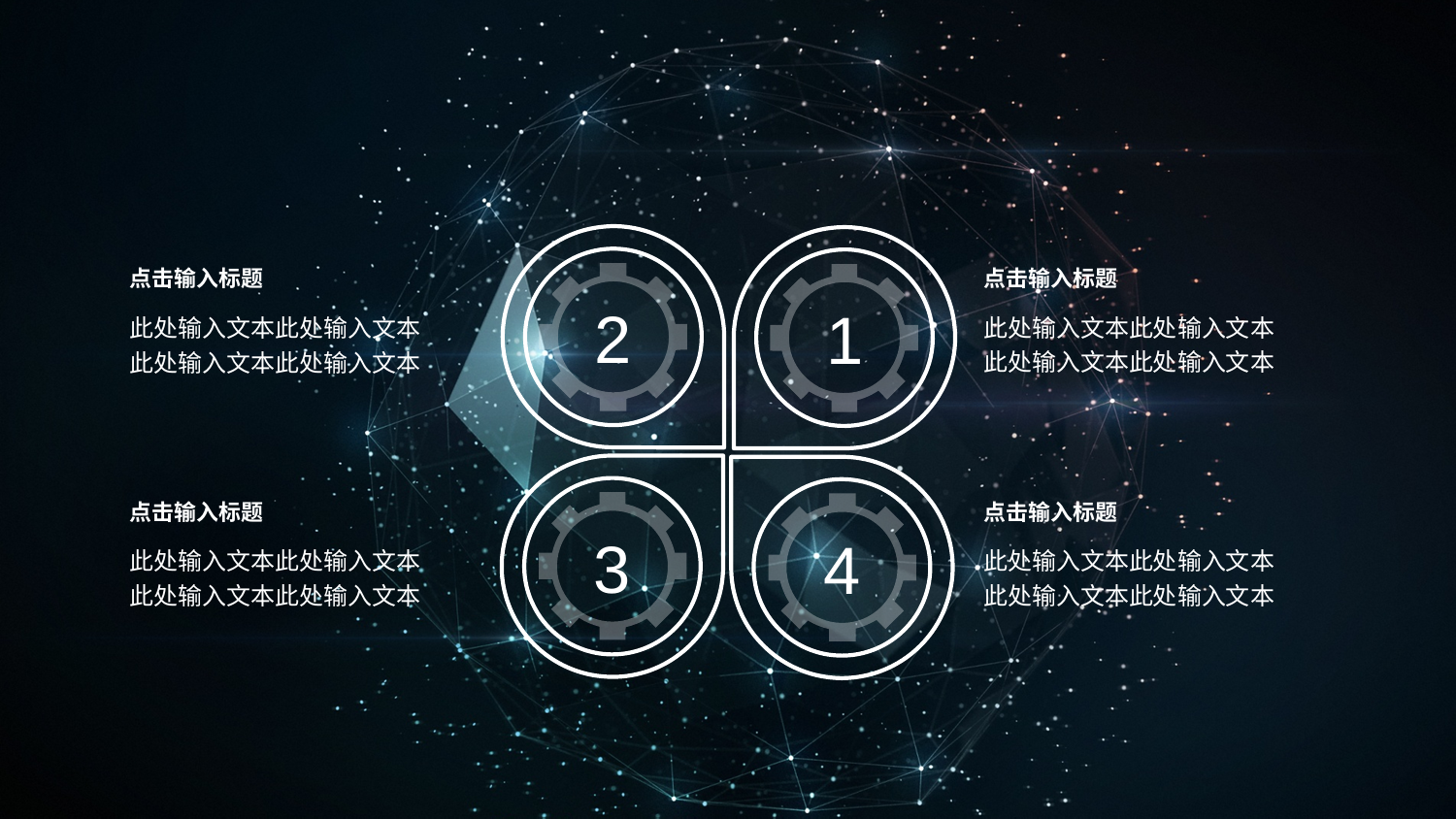

1

2
点击输入标题
此处输入文本此处输入文本
此处输入文本此处输入文本

点击输入标题
此处输入文本此处输入文本
此处输入文本此处输入文本

3

4
点击输入标题
此处输入文本此处输入文本
此处输入文本此处输入文本
点击输入标题
此处输入文本此处输入文本
此处输入文本此处输入文本